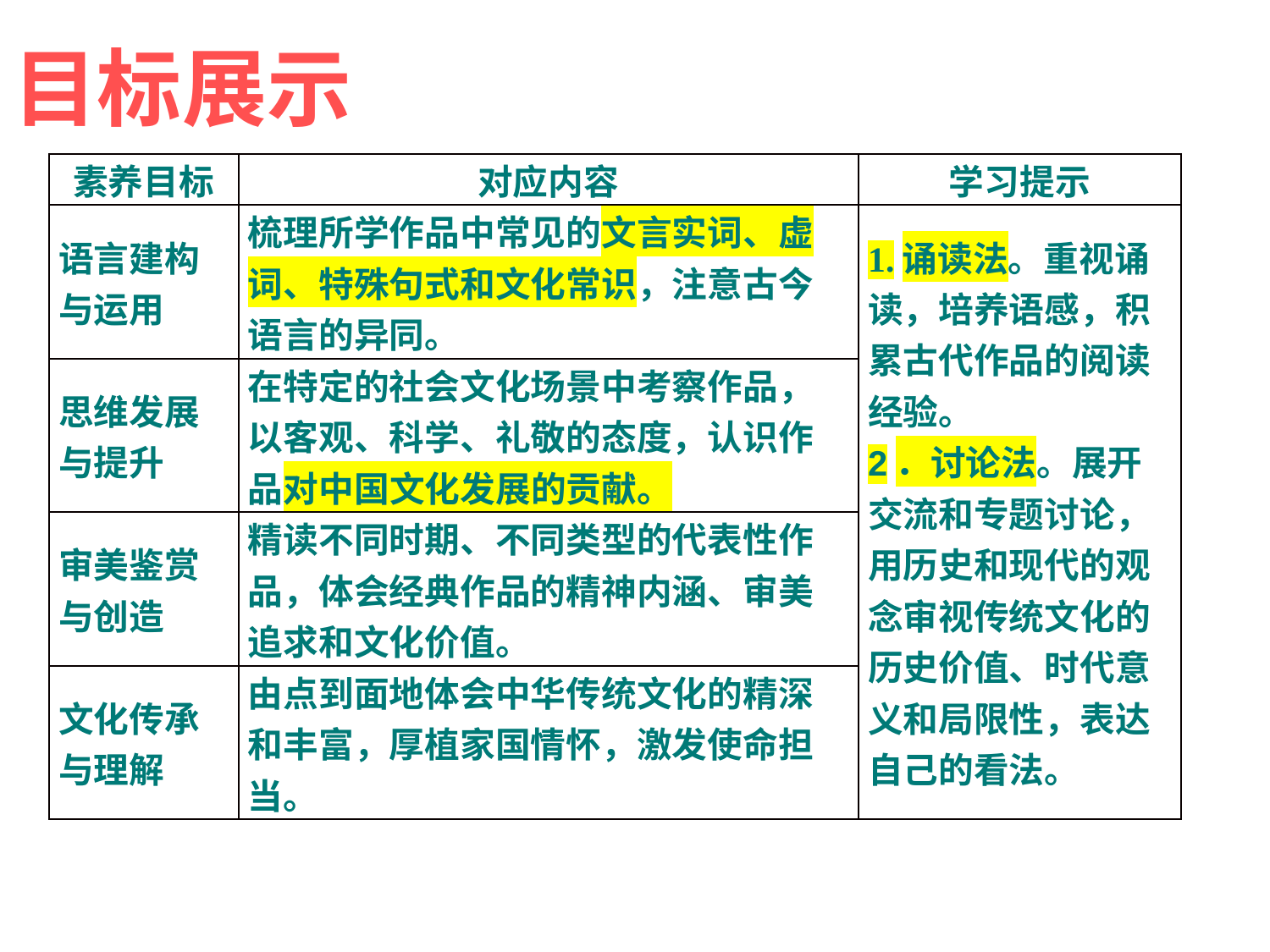

目标展示
| 素养目标 | 对应内容 | 学习提示 |
| --- | --- | --- |
| 语言建构与运用 | 梳理所学作品中常见的文言实词、虚词、特殊句式和文化常识，注意古今语言的异同。 | 1.诵读法。重视诵读，培养语感，积累古代作品的阅读经验。 2．讨论法。展开交流和专题讨论，用历史和现代的观念审视传统文化的历史价值、时代意义和局限性，表达自己的看法。 |
| 思维发展与提升 | 在特定的社会文化场景中考察作品，以客观、科学、礼敬的态度，认识作品对中国文化发展的贡献。 |  |
| 审美鉴赏与创造 | 精读不同时期、不同类型的代表性作品，体会经典作品的精神内涵、审美追求和文化价值。 |  |
| 文化传承与理解 | 由点到面地体会中华传统文化的精深和丰富，厚植家国情怀，激发使命担当。 |  |